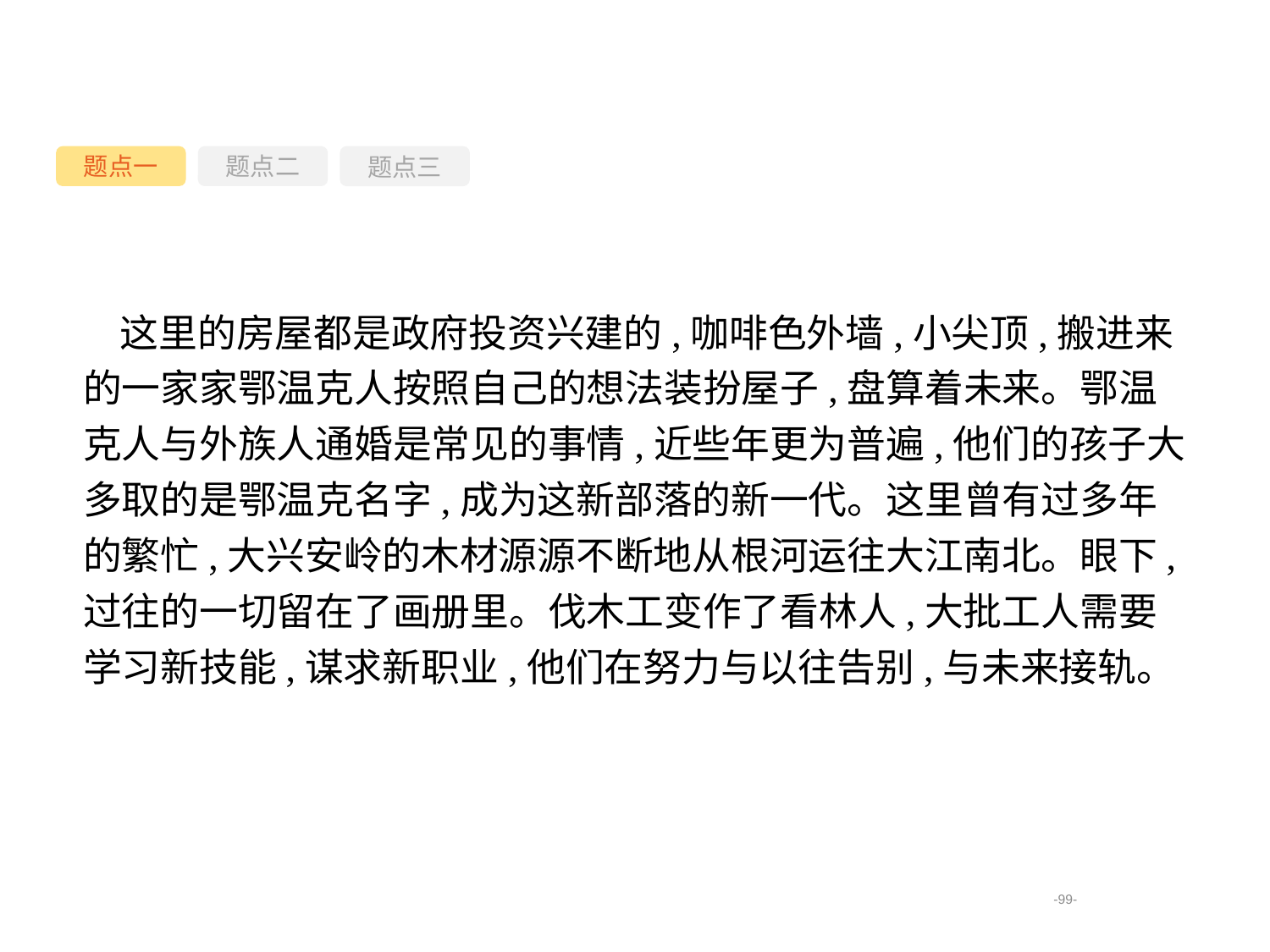

题点一
题点三
题点二
这里的房屋都是政府投资兴建的,咖啡色外墙,小尖顶,搬进来的一家家鄂温克人按照自己的想法装扮屋子,盘算着未来。鄂温克人与外族人通婚是常见的事情,近些年更为普遍,他们的孩子大多取的是鄂温克名字,成为这新部落的新一代。这里曾有过多年的繁忙,大兴安岭的木材源源不断地从根河运往大江南北。眼下,过往的一切留在了画册里。伐木工变作了看林人,大批工人需要学习新技能,谋求新职业,他们在努力与以往告别,与未来接轨。
-99-